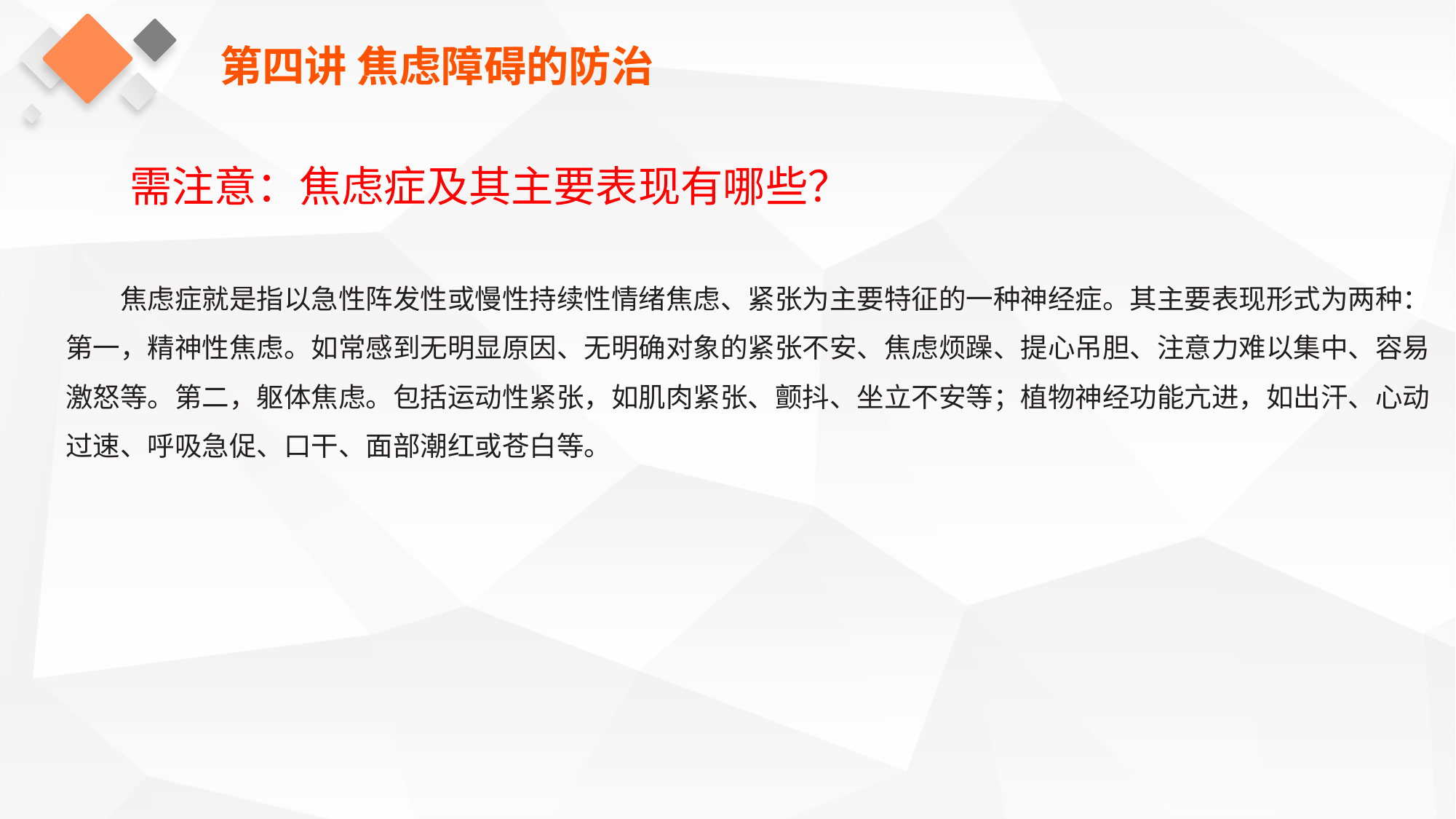

第四讲 焦虑障碍的防治
需注意：焦虑症及其主要表现有哪些？
焦虑症就是指以急性阵发性或慢性持续性情绪焦虑、紧张为主要特征的一种神经症。其主要表现形式为两种：第一，精神性焦虑。如常感到无明显原因、无明确对象的紧张不安、焦虑烦躁、提心吊胆、注意力难以集中、容易激怒等。第二，躯体焦虑。包括运动性紧张，如肌肉紧张、颤抖、坐立不安等；植物神经功能亢进，如出汗、心动过速、呼吸急促、口干、面部潮红或苍白等。